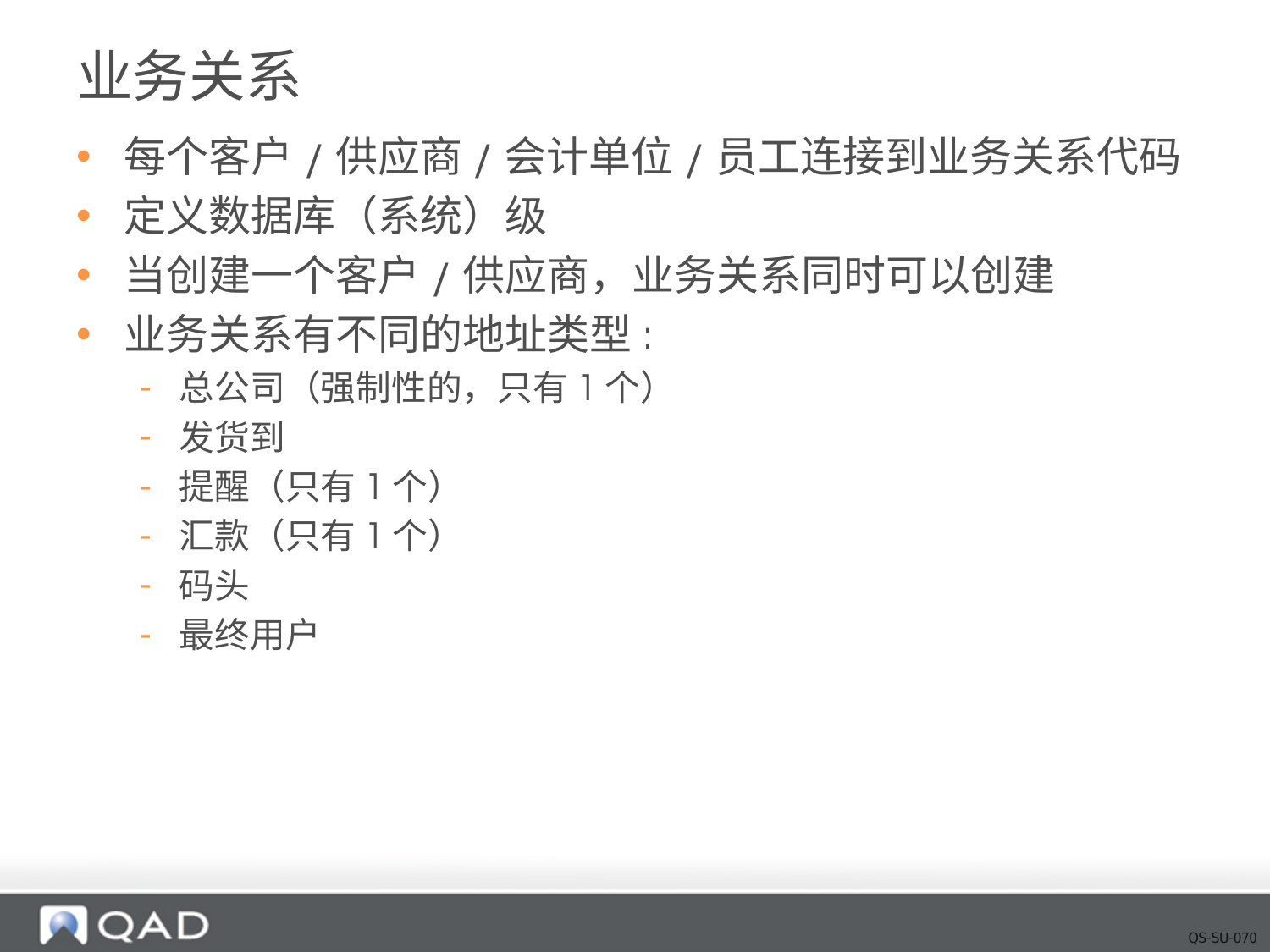

# 业务关系
每个客户/供应商/会计单位/员工连接到业务关系代码
定义数据库（系统）级
当创建一个客户/供应商，业务关系同时可以创建
业务关系有不同的地址类型:
总公司（强制性的，只有1个）
发货到
提醒（只有1个）
汇款（只有1个）
码头
最终用户
QS-SU-070